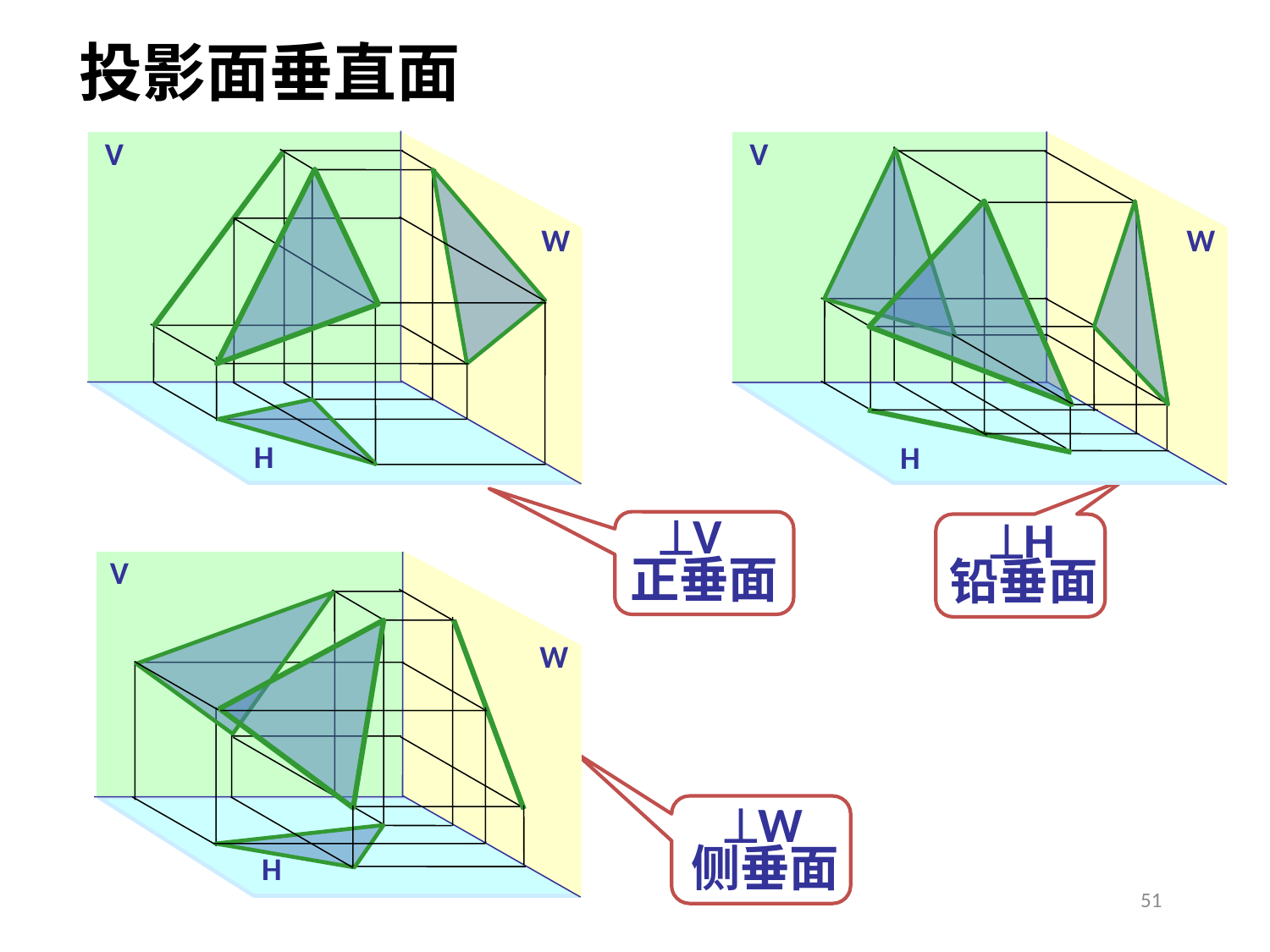

投影面垂直面
V

W

H

V

W

H

⊥V
⊥H

正垂面
铅垂面
V

W

H

⊥W

侧垂面
51